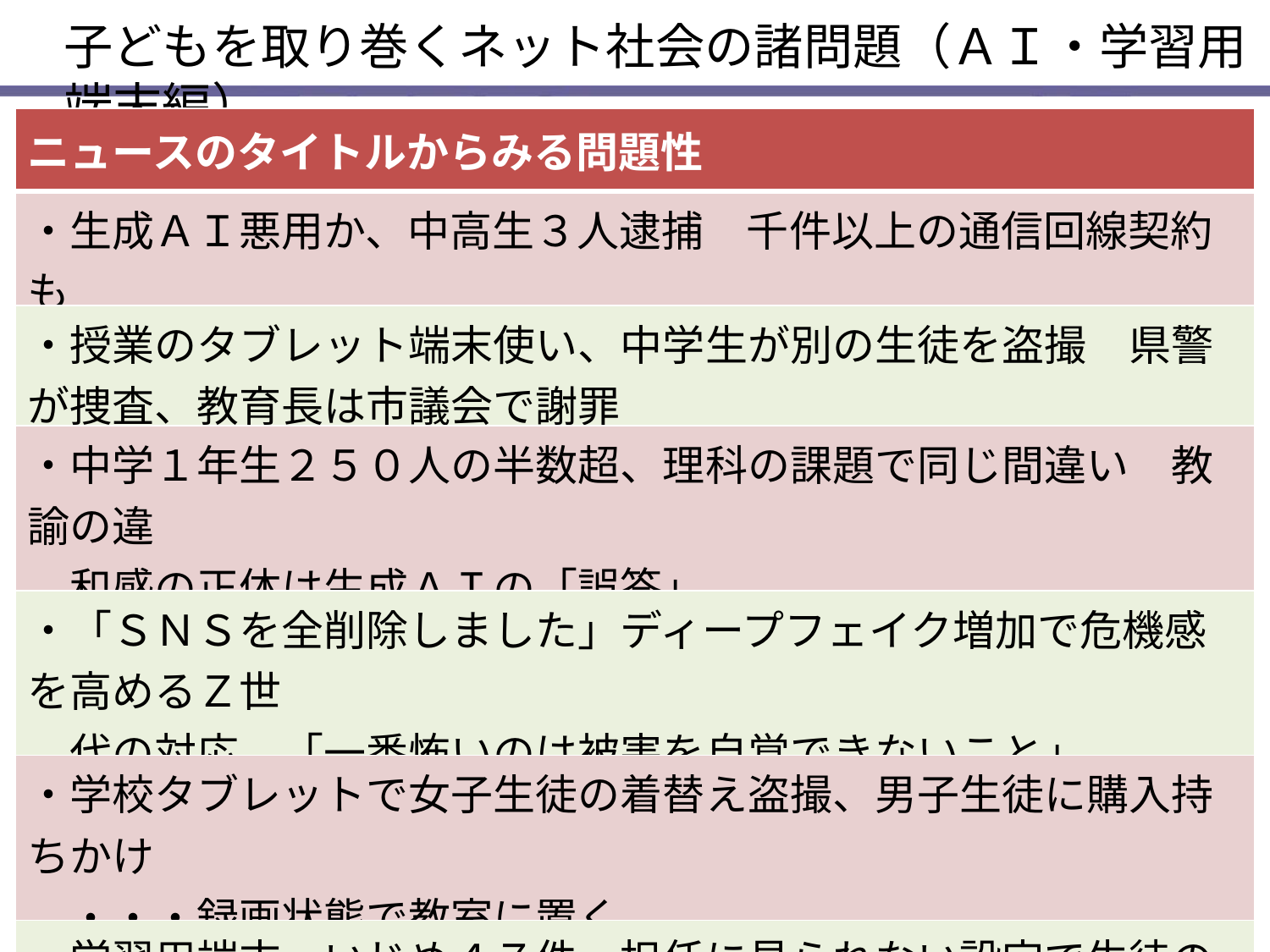

子どもを取り巻くネット社会の諸問題（ＡＩ・学習用端末編）
| ニュースのタイトルからみる問題性 |
| --- |
| ・生成ＡＩ悪用か、中高生３人逮捕　千件以上の通信回線契約も |
| ・授業のタブレット端末使い、中学生が別の生徒を盗撮　県警が捜査、教育長は市議会で謝罪 |
| ・中学１年生２５０人の半数超、理科の課題で同じ間違い　教諭の違　 　和感の正体は生成ＡＩの「誤答」 |
| ・「ＳＮＳを全削除しました」ディープフェイク増加で危機感を高めるＺ世 　代の対応　「一番怖いのは被害を自覚できないこと」 |
| ・学校タブレットで女子生徒の着替え盗撮、男子生徒に購入持ちかけ 　・・・録画状態で教室に置く |
| ・学習用端末　いじめ４７件　担任に見られない設定で生徒の悪口・ 　なりすましで汚物の絵も |
| ・ネットいじめ　５年で倍増　タブレット端末のチャット悪用 |